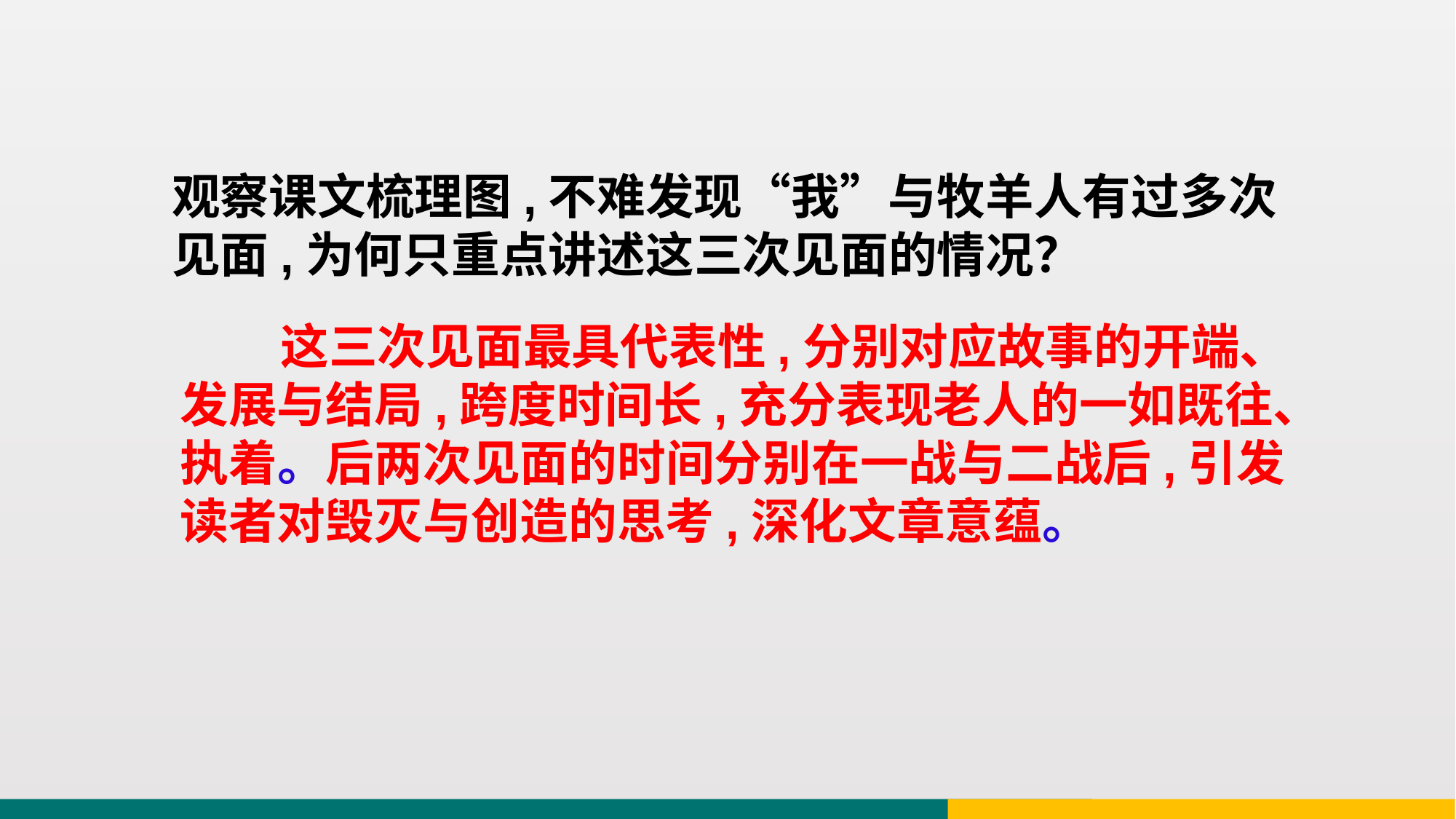

观察课文梳理图,不难发现“我”与牧羊人有过多次见面,为何只重点讲述这三次见面的情况？
        这三次见面最具代表性,分别对应故事的开端、发展与结局,跨度时间长,充分表现老人的一如既往、执着。后两次见面的时间分别在一战与二战后,引发读者对毁灭与创造的思考,深化文章意蕴。